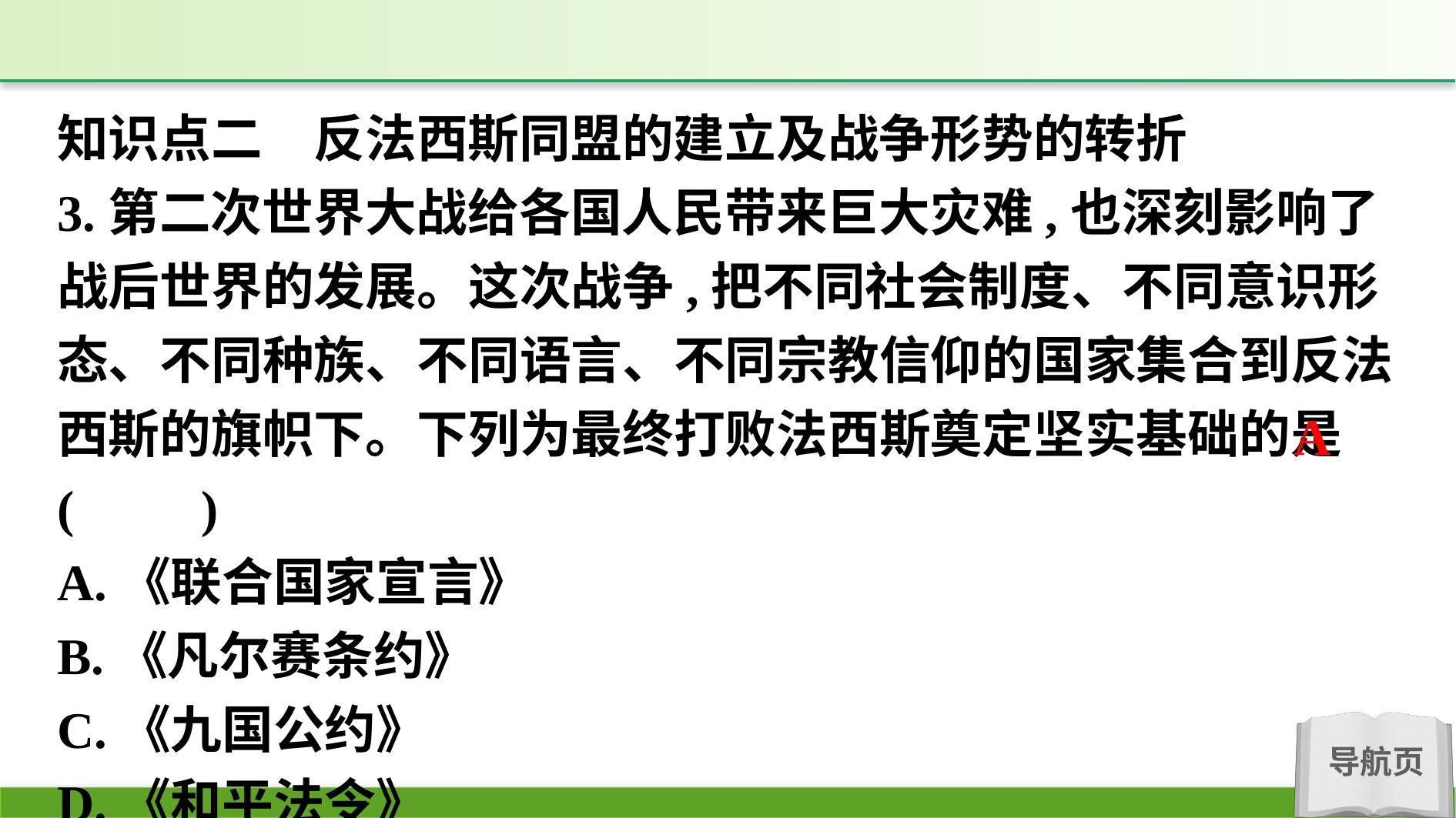

知识点二　反法西斯同盟的建立及战争形势的转折
3.第二次世界大战给各国人民带来巨大灾难,也深刻影响了战后世界的发展。这次战争,把不同社会制度、不同意识形态、不同种族、不同语言、不同宗教信仰的国家集合到反法西斯的旗帜下。下列为最终打败法西斯奠定坚实基础的是(　　)
A.《联合国家宣言》
B.《凡尔赛条约》
C.《九国公约》
D.《和平法令》
A